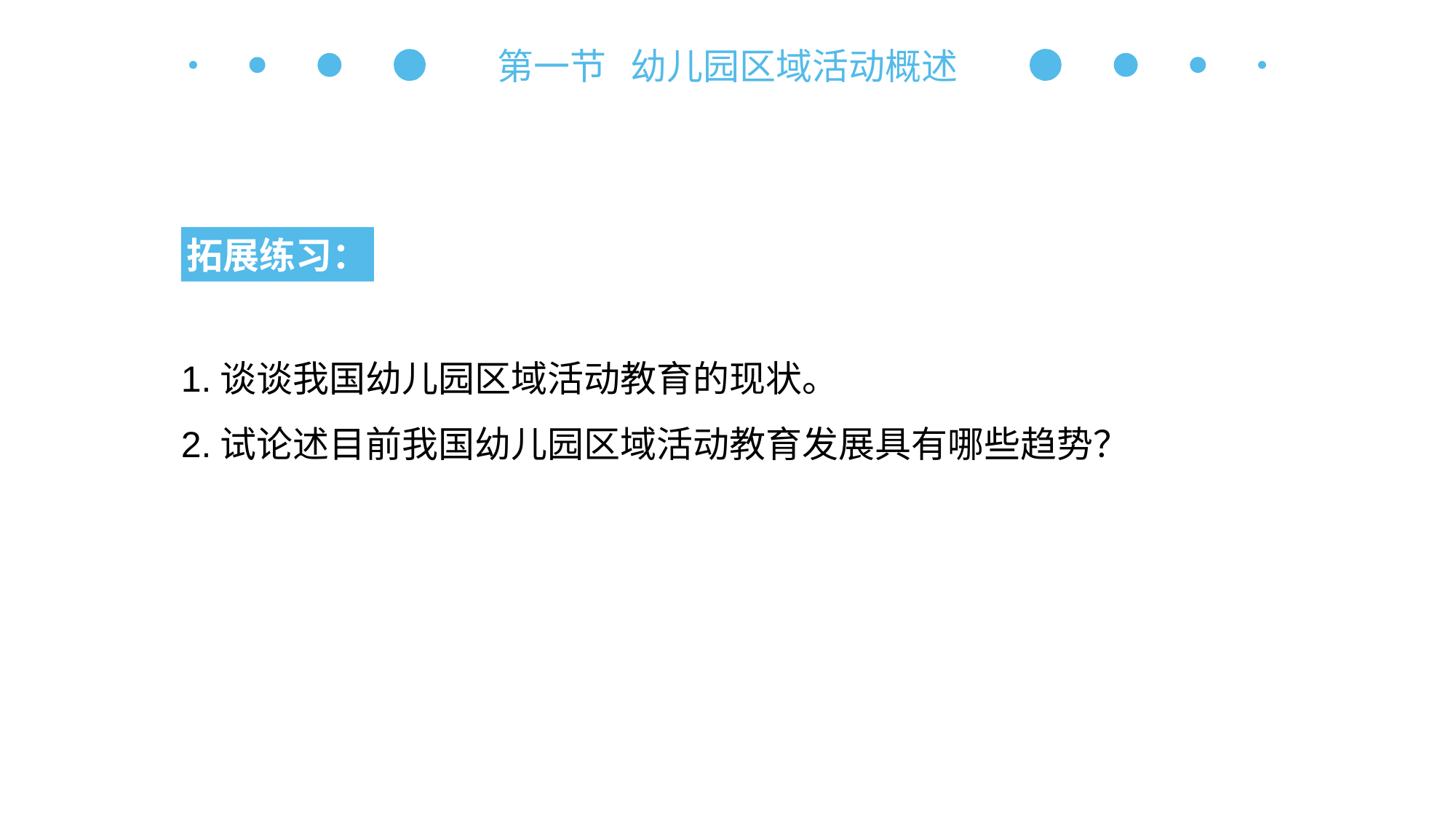

第一节   幼儿园区域活动概述

拓展练习：
1.谈谈我国幼儿园区域活动教育的现状。
2.试论述目前我国幼儿园区域活动教育发展具有哪些趋势？